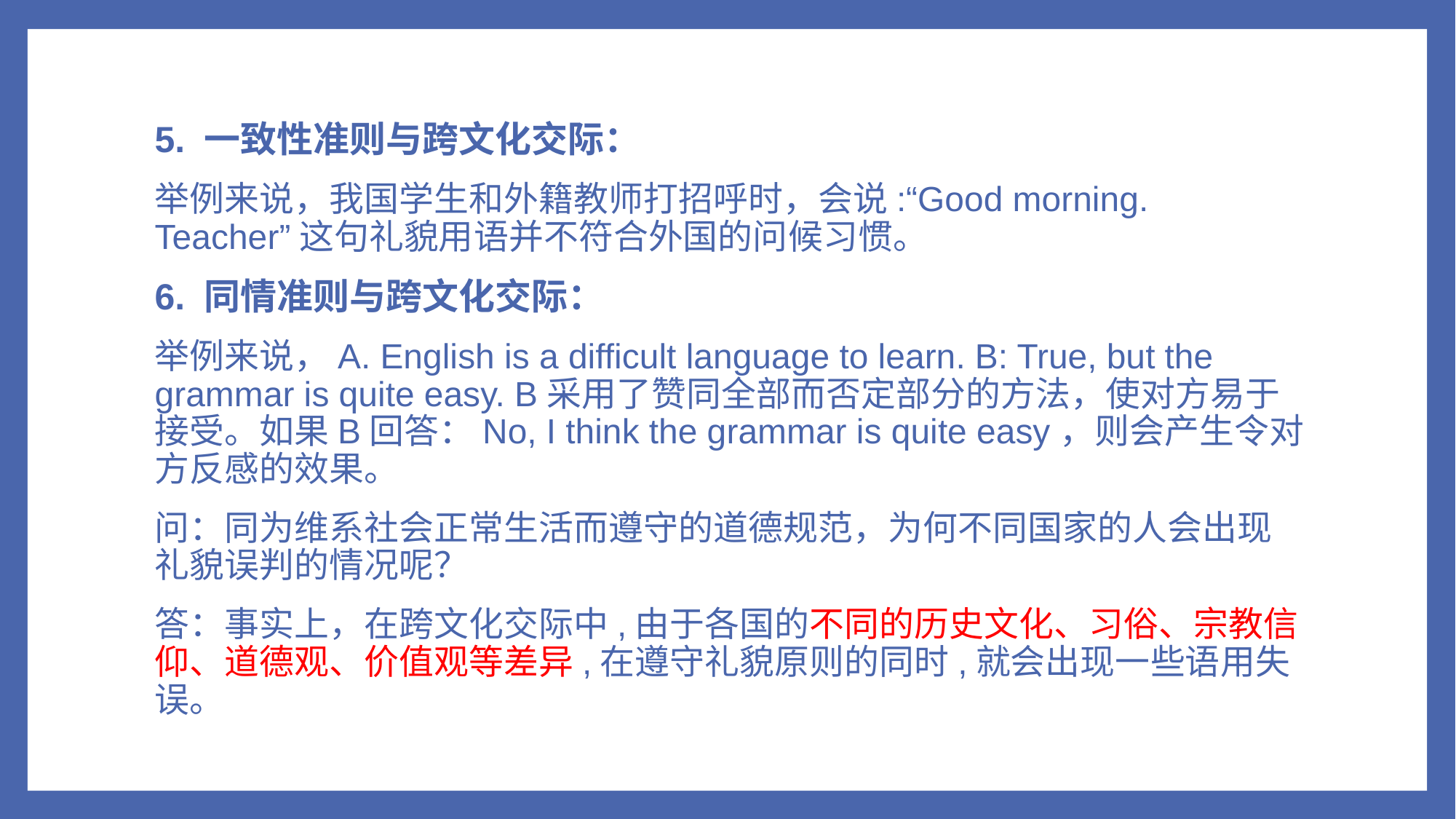

5. 一致性准则与跨文化交际：
举例来说，我国学生和外籍教师打招呼时，会说:“Good morning. Teacher”这句礼貌用语并不符合外国的问候习惯。
6. 同情准则与跨文化交际：
举例来说，A. English is a difficult language to learn. B: True, but the grammar is quite easy. B采用了赞同全部而否定部分的方法，使对方易于接受。如果B回答：No, I think the grammar is quite easy，则会产生令对方反感的效果。
问：同为维系社会正常生活而遵守的道德规范，为何不同国家的人会出现礼貌误判的情况呢？
答：事实上，在跨文化交际中,由于各国的不同的历史文化、习俗、宗教信仰、道德观、价值观等差异,在遵守礼貌原则的同时,就会出现一些语用失误。